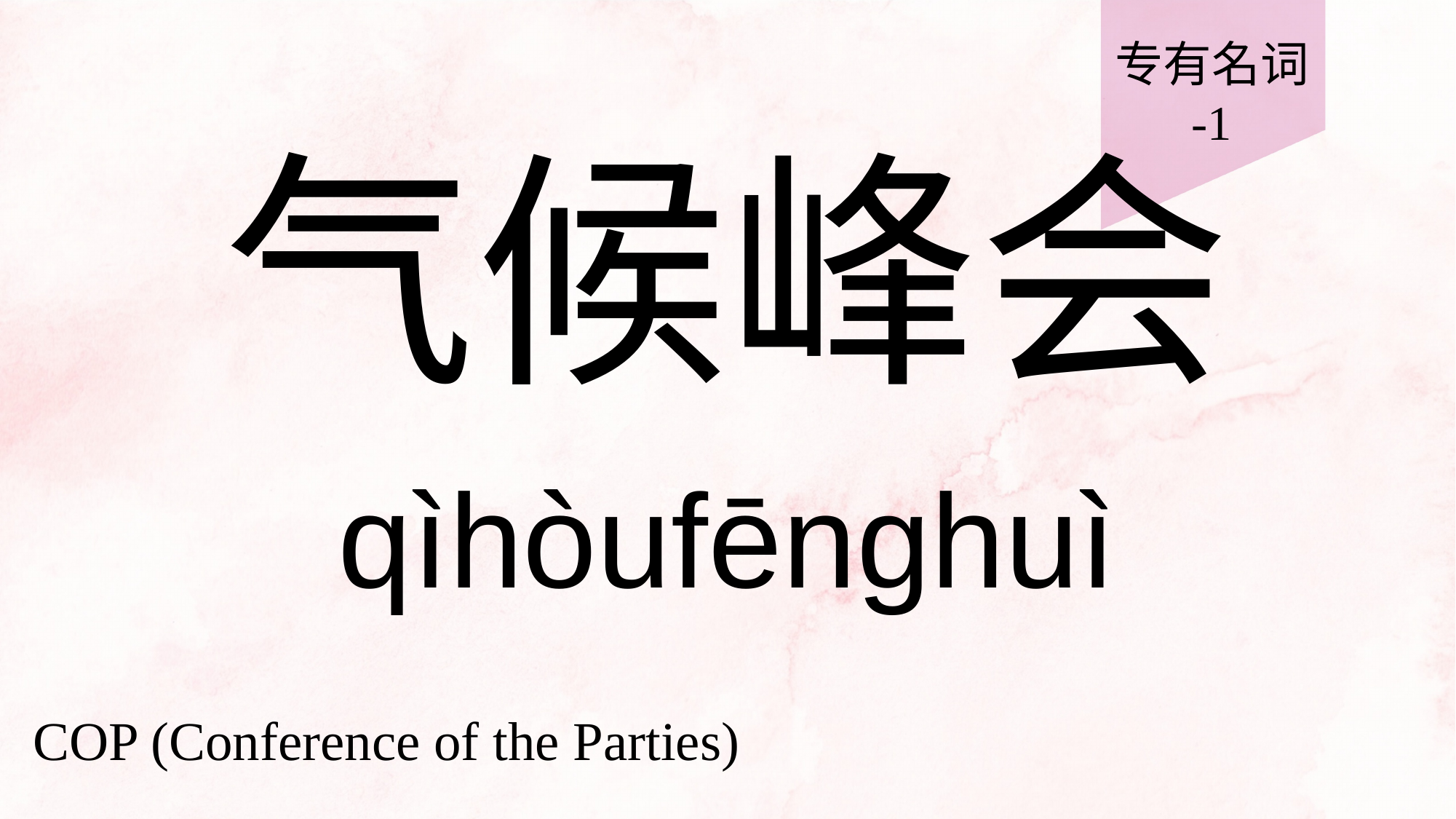

专有名词
-1
# 气候峰会
qìhòufēnghuì
COP (Conference of the Parties)